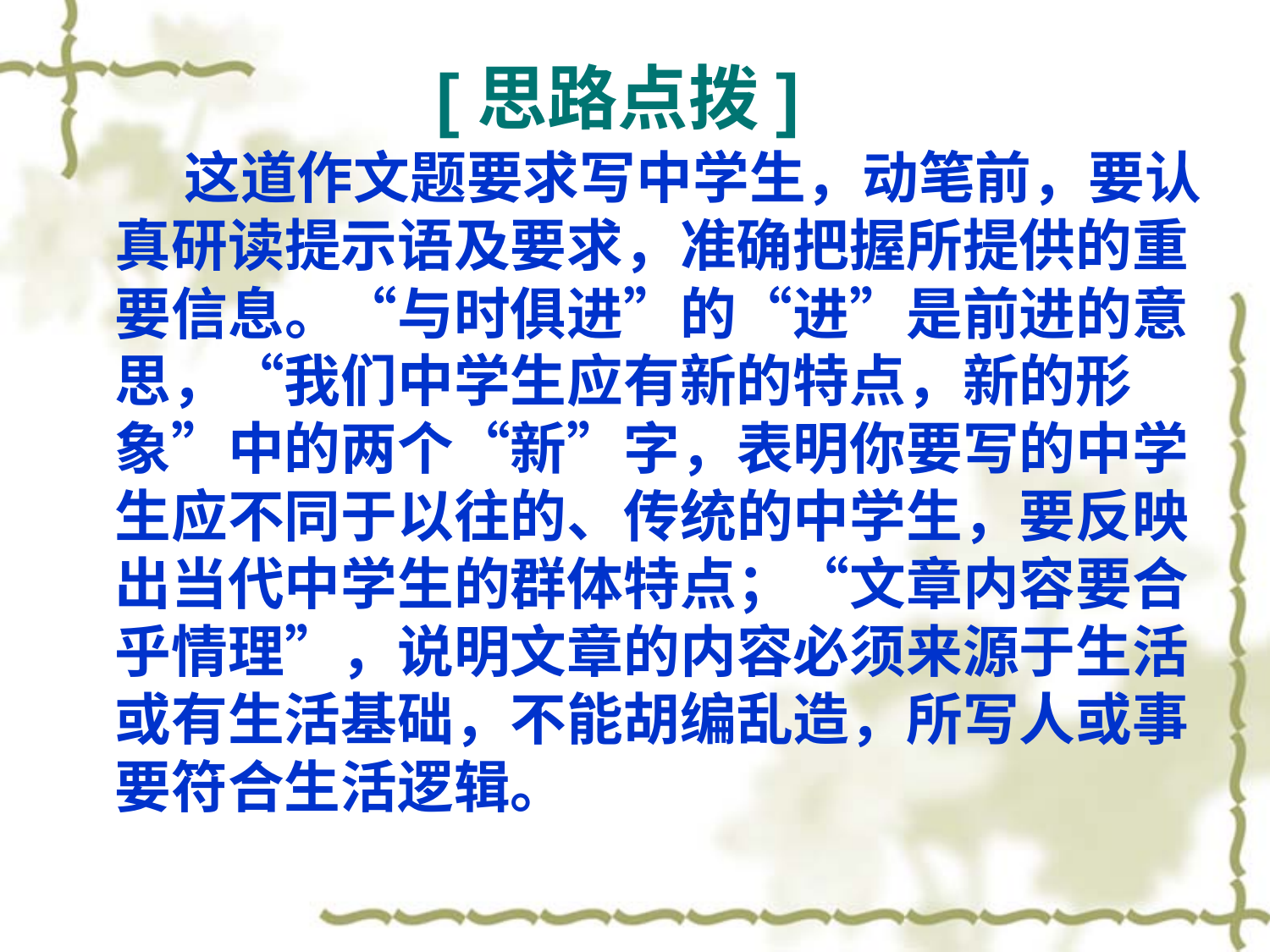

# [思路点拨]
        这道作文题要求写中学生，动笔前，要认真研读提示语及要求，准确把握所提供的重要信息。“与时俱进”的“进”是前进的意思，“我们中学生应有新的特点，新的形象”中的两个“新”字，表明你要写的中学生应不同于以往的、传统的中学生，要反映出当代中学生的群体特点；“文章内容要合乎情理”，说明文章的内容必须来源于生活或有生活基础，不能胡编乱造，所写人或事要符合生活逻辑。
209